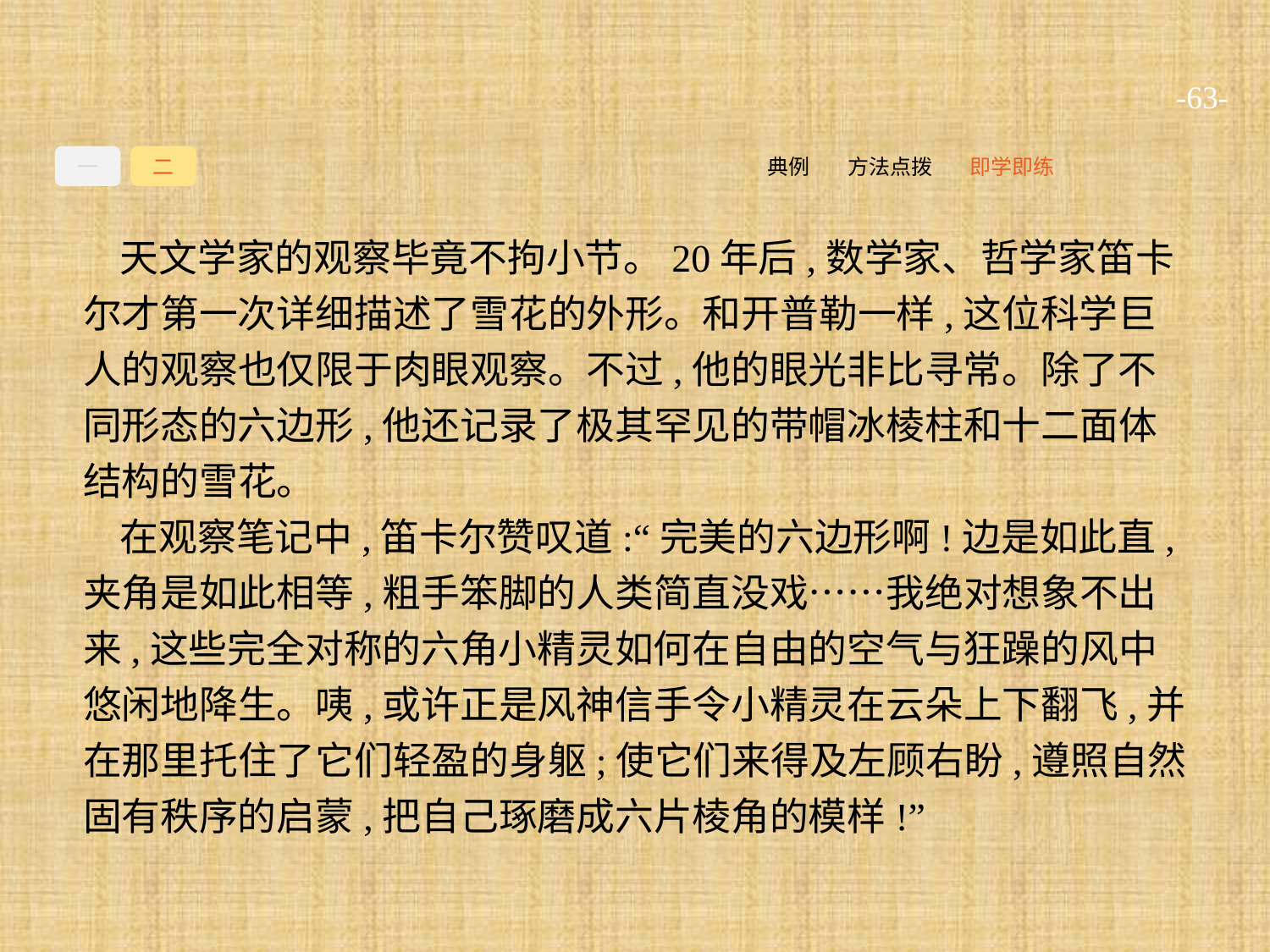

-63-
一
二
即学即练
方法点拨
典例
天文学家的观察毕竟不拘小节。20年后,数学家、哲学家笛卡尔才第一次详细描述了雪花的外形。和开普勒一样,这位科学巨人的观察也仅限于肉眼观察。不过,他的眼光非比寻常。除了不同形态的六边形,他还记录了极其罕见的带帽冰棱柱和十二面体结构的雪花。
在观察笔记中,笛卡尔赞叹道:“完美的六边形啊!边是如此直,夹角是如此相等,粗手笨脚的人类简直没戏……我绝对想象不出来,这些完全对称的六角小精灵如何在自由的空气与狂躁的风中悠闲地降生。咦,或许正是风神信手令小精灵在云朵上下翻飞,并在那里托住了它们轻盈的身躯;使它们来得及左顾右盼,遵照自然固有秩序的启蒙,把自己琢磨成六片棱角的模样!”